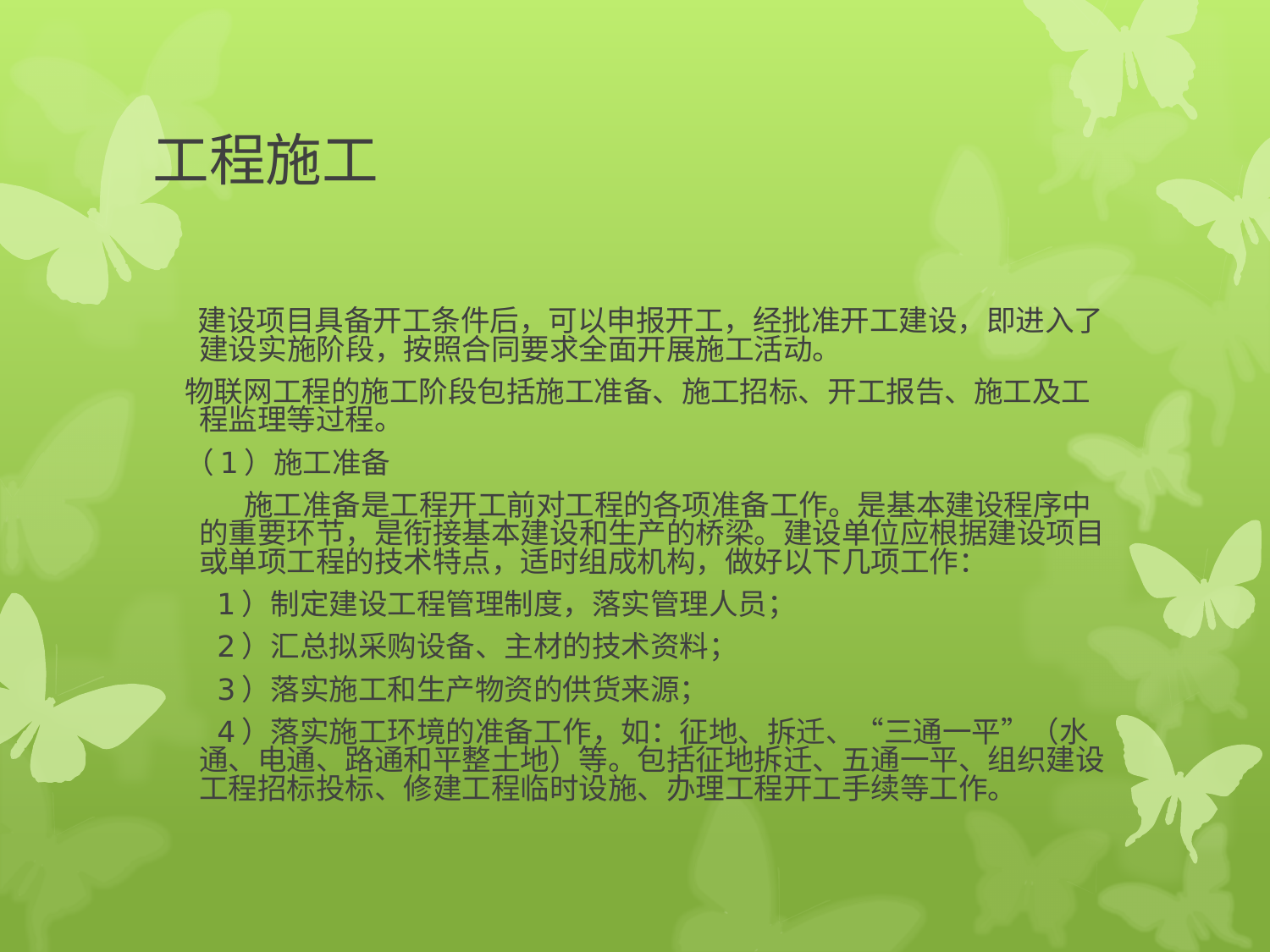

# 工程施工

      建设项目具备开工条件后，可以申报开工，经批准开工建设，即进入了建设实施阶段，按照合同要求全面开展施工活动。
    物联网工程的施工阶段包括施工准备、施工招标、开工报告、施工及工程监理等过程。
    （1）施工准备
　　     施工准备是工程开工前对工程的各项准备工作。是基本建设程序中的重要环节，是衔接基本建设和生产的桥梁。建设单位应根据建设项目或单项工程的技术特点，适时组成机构，做好以下几项工作：
　　1）制定建设工程管理制度，落实管理人员；
　　2）汇总拟采购设备、主材的技术资料；
　　3）落实施工和生产物资的供货来源；
　　4）落实施工环境的准备工作，如：征地、拆迁、“三通一平”（水通、电通、路通和平整土地）等。包括征地拆迁、五通一平、组织建设工程招标投标、修建工程临时设施、办理工程开工手续等工作。